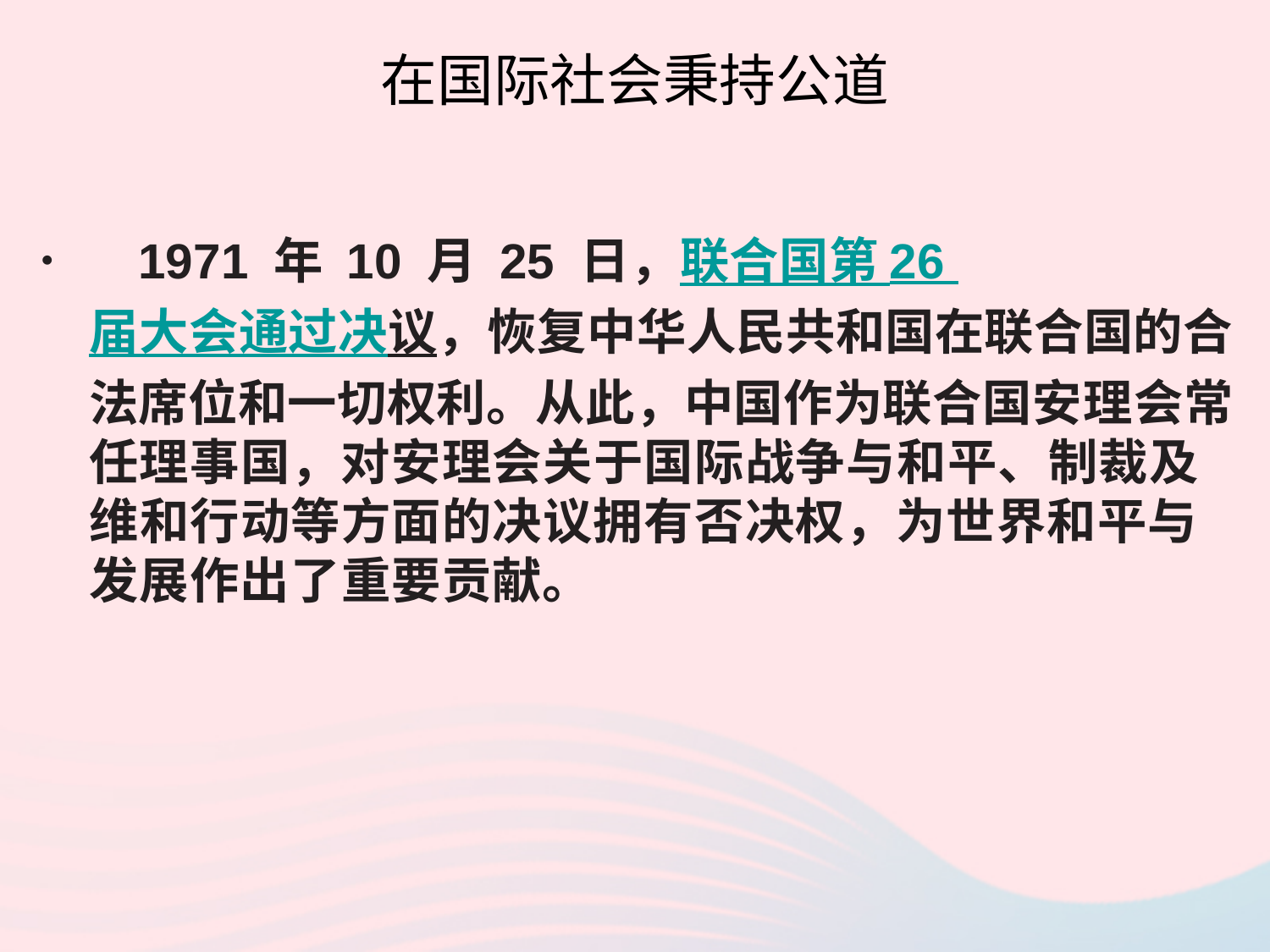

# 在国际社会秉持公道
     1971 年 10 月 25 日，联合国第 26 届大会通过决议，恢复中华人民共和国在联合国的合法席位和一切权利。从此，中国作为联合国安理会常任理事国，对安理会关于国际战争与和平、制裁及维和行动等方面的决议拥有否决权，为世界和平与发展作出了重要贡献。